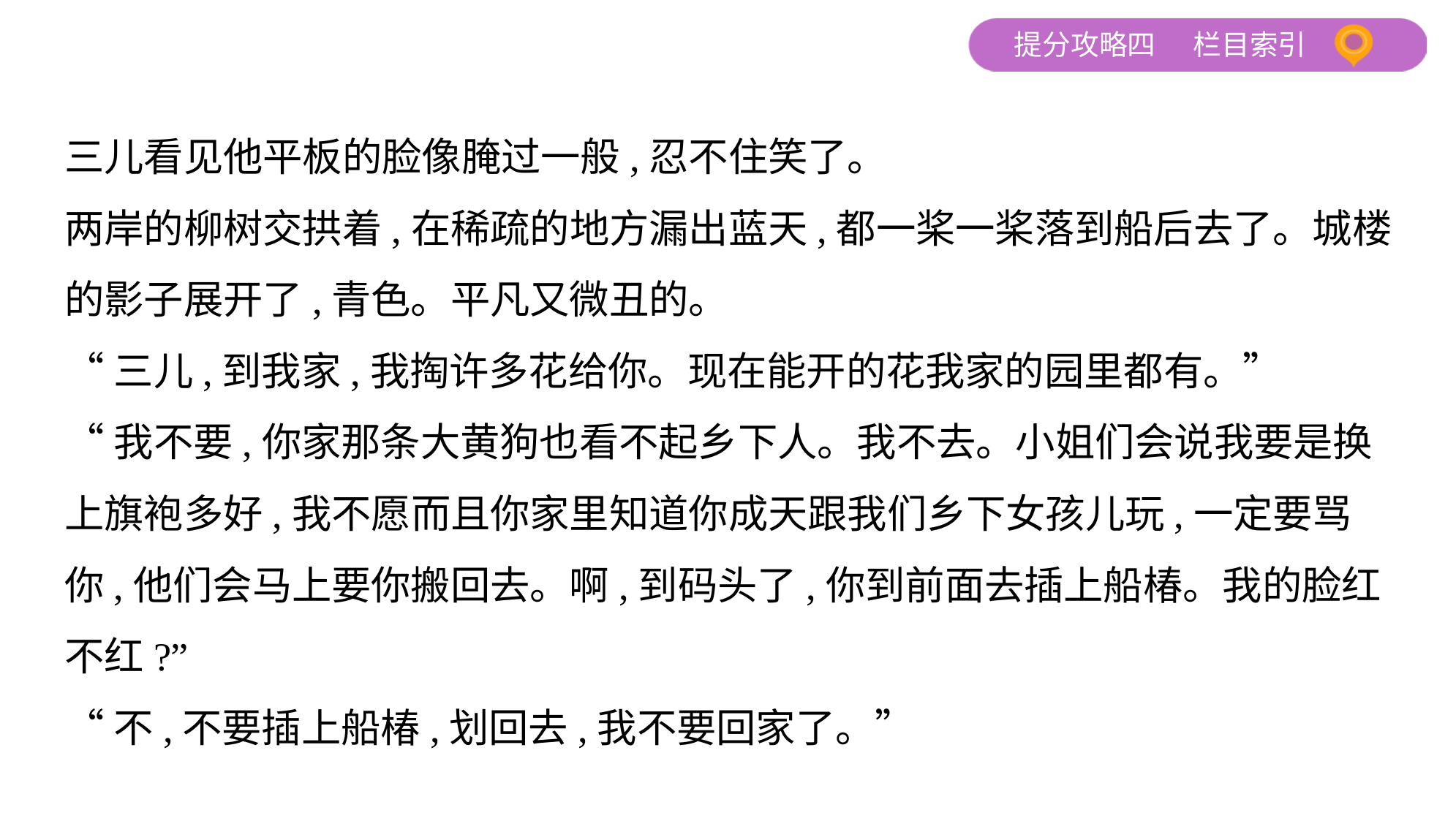

三儿看见他平板的脸像腌过一般,忍不住笑了。
两岸的柳树交拱着,在稀疏的地方漏出蓝天,都一桨一桨落到船后去了。城楼
的影子展开了,青色。平凡又微丑的。
“三儿,到我家,我掏许多花给你。现在能开的花我家的园里都有。”
“我不要,你家那条大黄狗也看不起乡下人。我不去。小姐们会说我要是换
上旗袍多好,我不愿而且你家里知道你成天跟我们乡下女孩儿玩,一定要骂
你,他们会马上要你搬回去。啊,到码头了,你到前面去插上船椿。我的脸红
不红?”
“不,不要插上船椿,划回去,我不要回家了。”